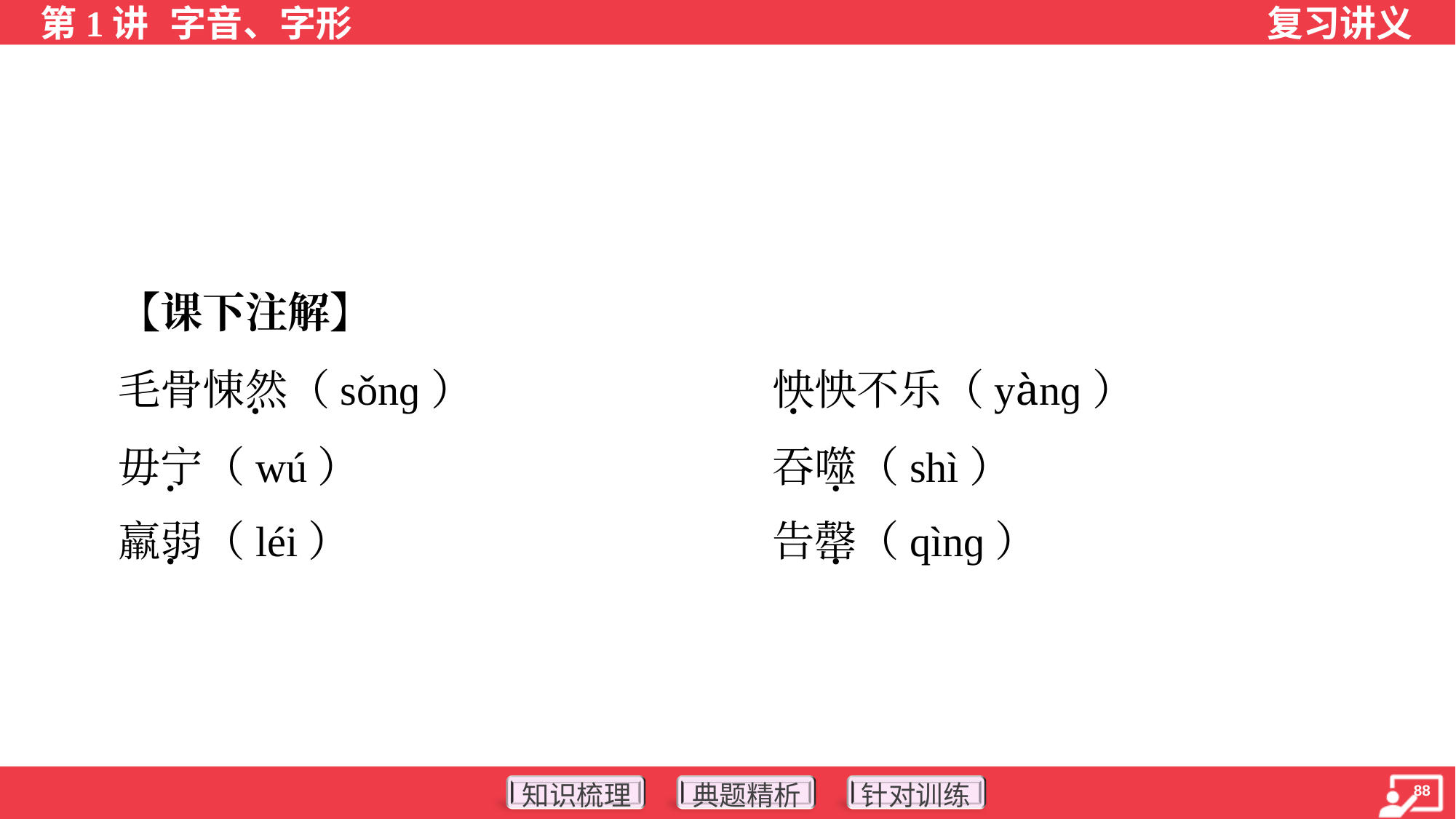

【课下注解】
    毛骨悚然（sǒnɡ）	怏怏不乐（yànɡ）
    毋宁（wú）	吞噬（shì）
    羸弱（léi）	告罄（qìnɡ）